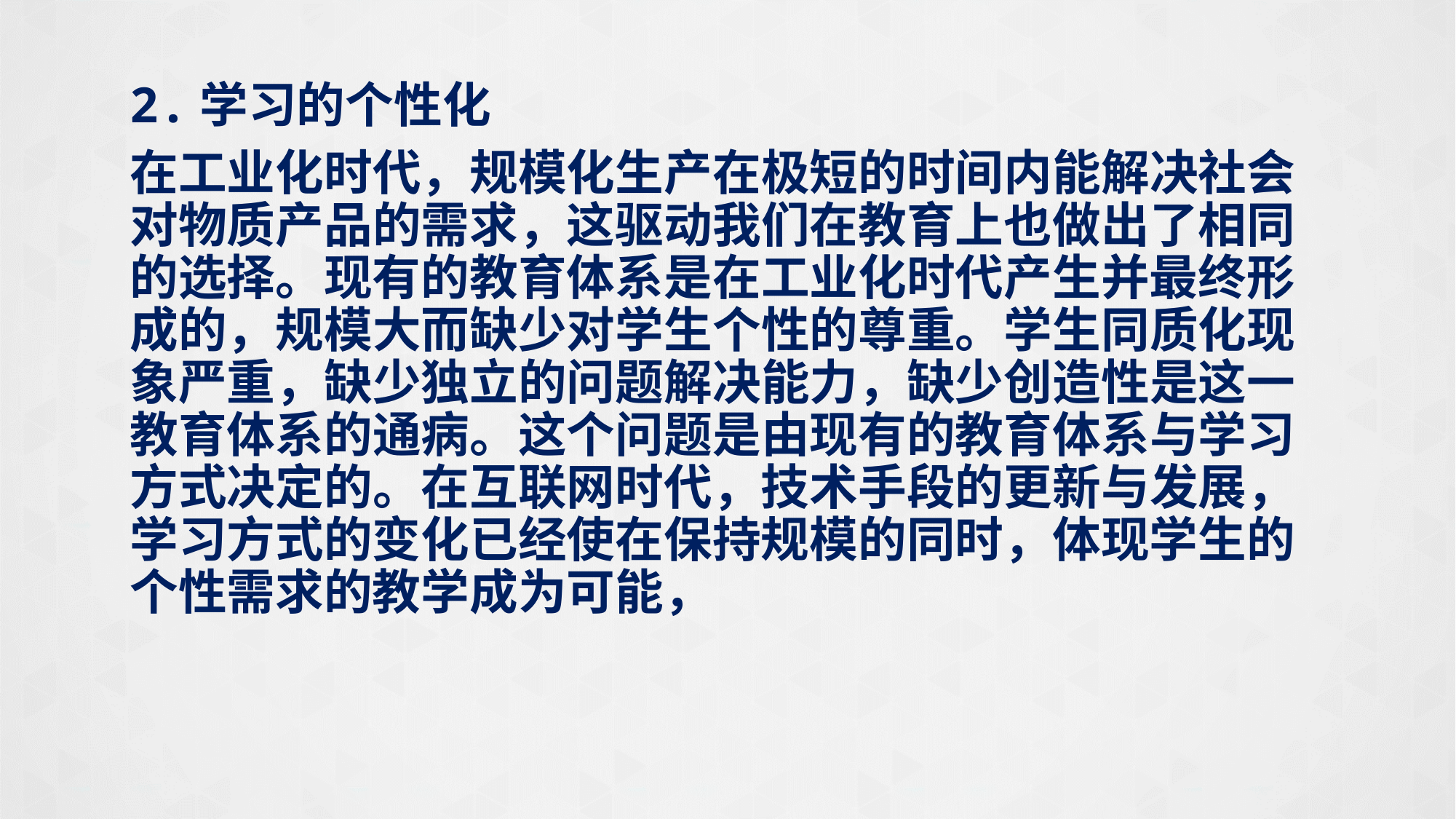

2.学习的个性化
在工业化时代，规模化生产在极短的时间内能解决社会对物质产品的需求，这驱动我们在教育上也做出了相同的选择。现有的教育体系是在工业化时代产生并最终形成的，规模大而缺少对学生个性的尊重。学生同质化现象严重，缺少独立的问题解决能力，缺少创造性是这一教育体系的通病。这个问题是由现有的教育体系与学习方式决定的。在互联网时代，技术手段的更新与发展，学习方式的变化已经使在保持规模的同时，体现学生的个性需求的教学成为可能，